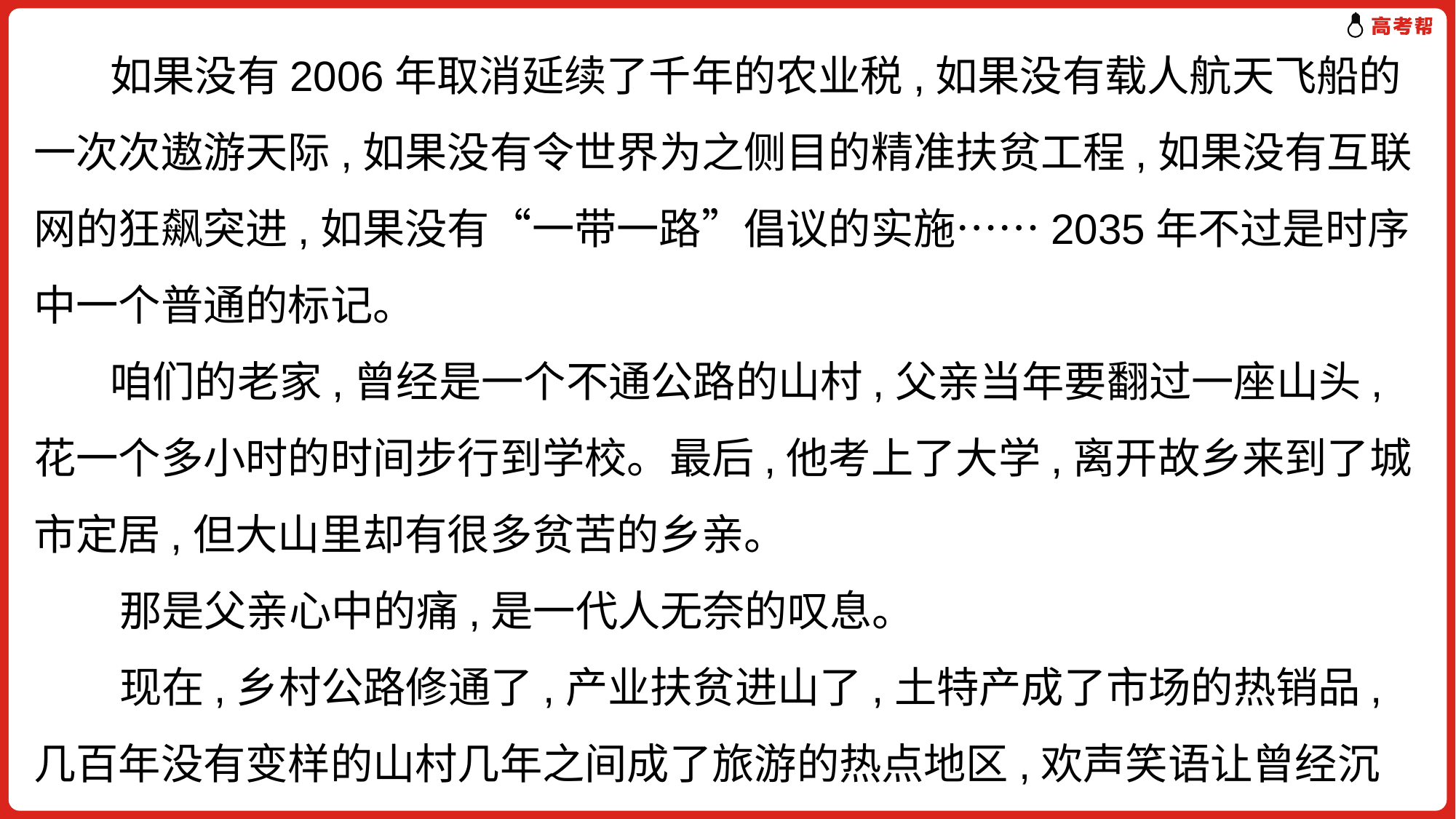

如果没有2006年取消延续了千年的农业税,如果没有载人航天飞船的一次次遨游天际,如果没有令世界为之侧目的精准扶贫工程,如果没有互联网的狂飙突进,如果没有“一带一路”倡议的实施……2035年不过是时序中一个普通的标记。
       咱们的老家,曾经是一个不通公路的山村,父亲当年要翻过一座山头,花一个多小时的时间步行到学校。最后,他考上了大学,离开故乡来到了城市定居,但大山里却有很多贫苦的乡亲。
        那是父亲心中的痛,是一代人无奈的叹息。
        现在,乡村公路修通了,产业扶贫进山了,土特产成了市场的热销品,几百年没有变样的山村几年之间成了旅游的热点地区,欢声笑语让曾经沉寂的山